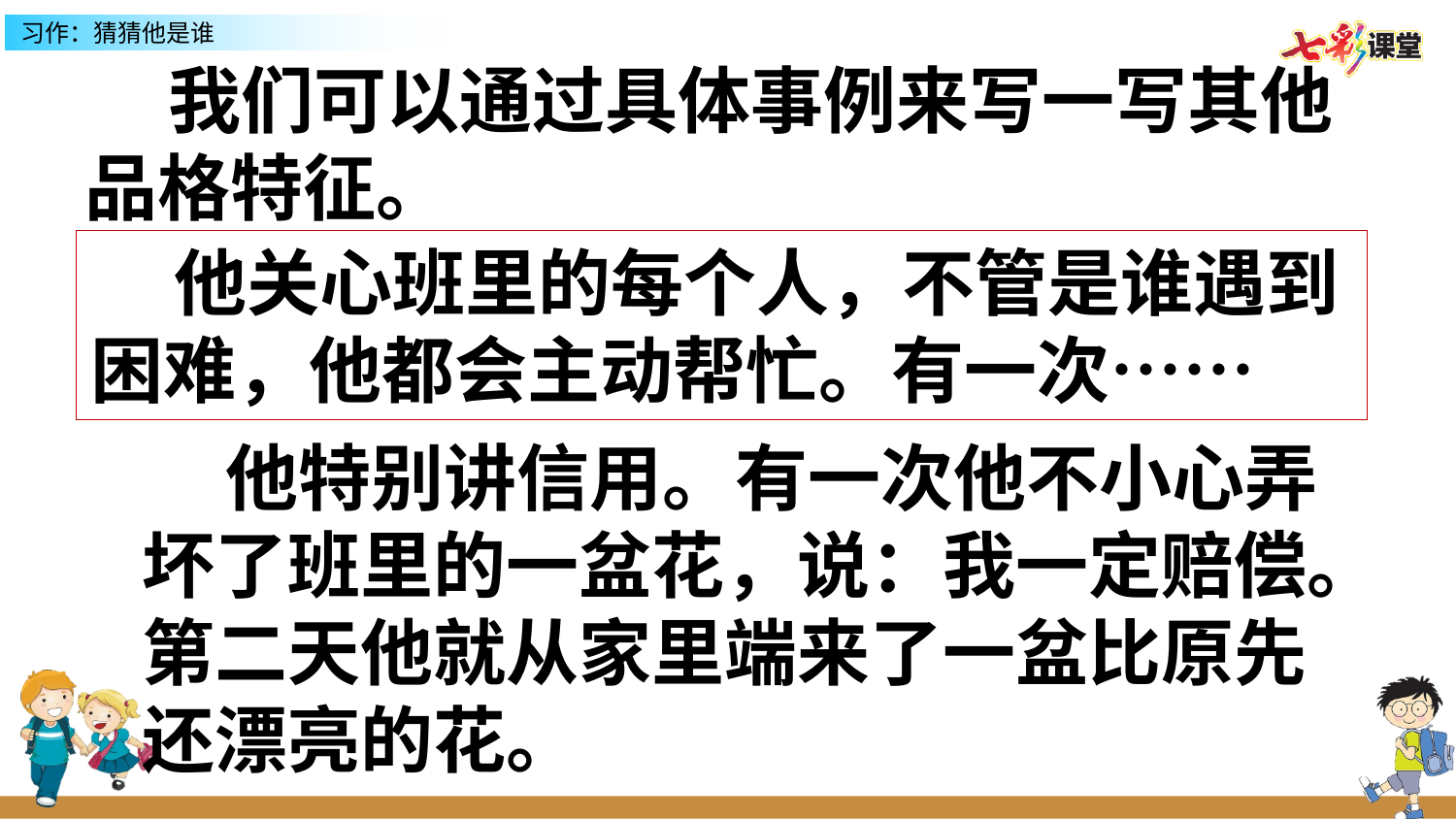

我们可以通过具体事例来写一写其他品格特征。
    他关心班里的每个人，不管是谁遇到困难，他都会主动帮忙。有一次……
    他特别讲信用。有一次他不小心弄坏了班里的一盆花，说：我一定赔偿。第二天他就从家里端来了一盆比原先还漂亮的花。